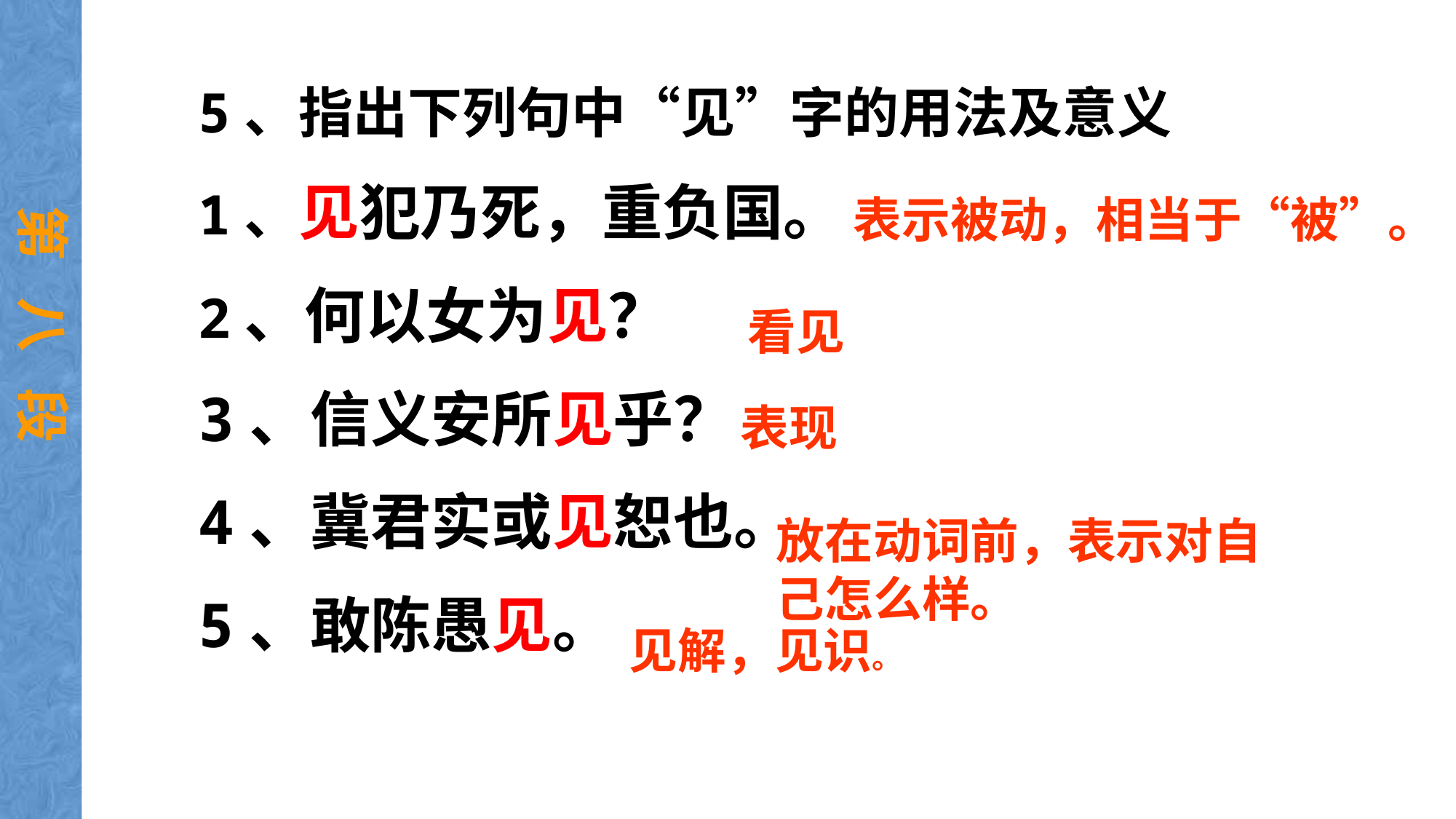

5、指出下列句中“见”字的用法及意义
1、见犯乃死，重负国。
2、何以女为见？
3、信义安所见乎？
4、冀君实或见恕也。
5、敢陈愚见。
表示被动，相当于“被”。
第   八   段
看见

表现
放在动词前，表示对自己怎么样。
见解，见识。